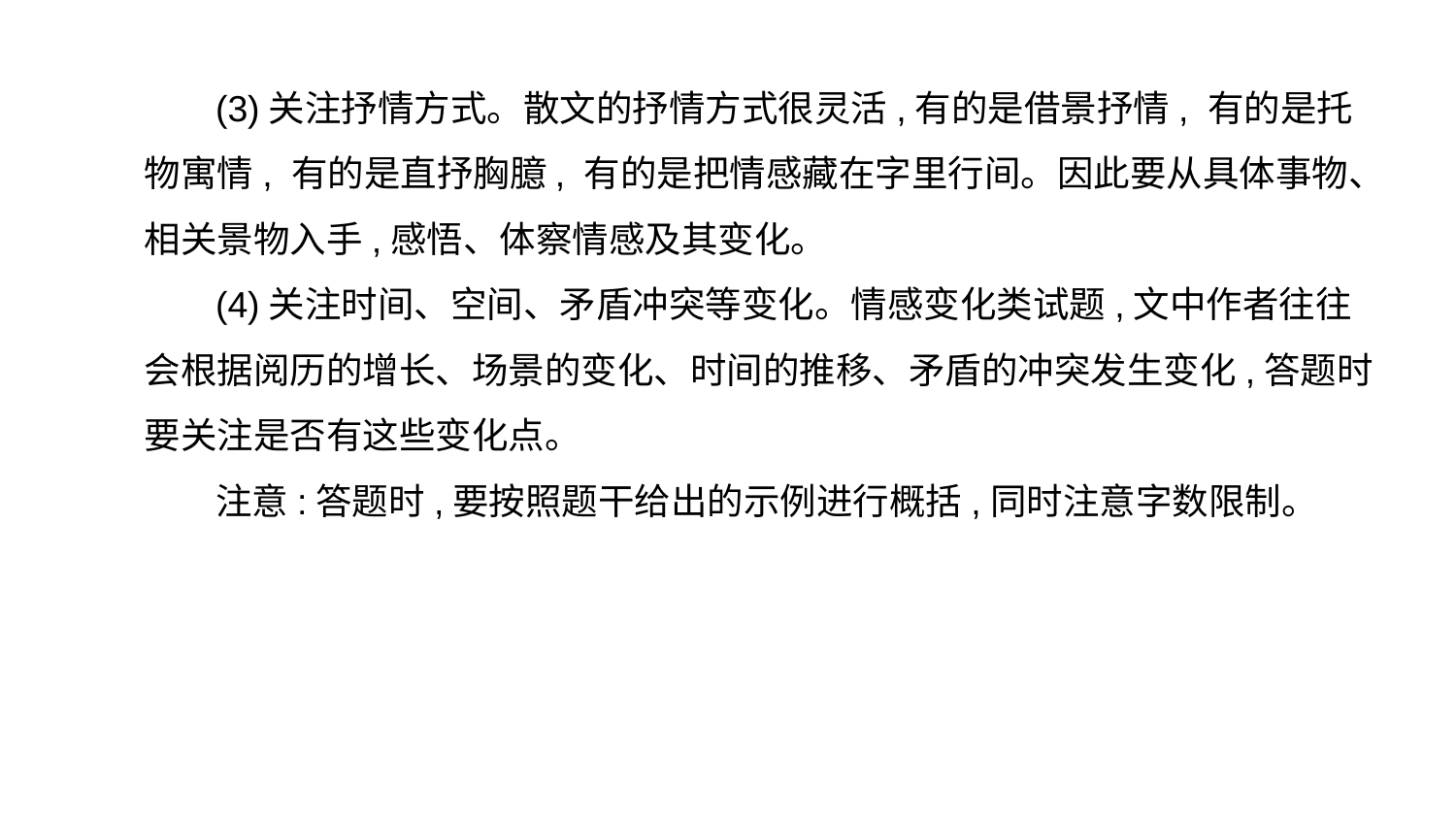

(3)关注抒情方式。散文的抒情方式很灵活,有的是借景抒情, 有的是托物寓情, 有的是直抒胸臆, 有的是把情感藏在字里行间。因此要从具体事物、相关景物入手,感悟、体察情感及其变化。
(4)关注时间、空间、矛盾冲突等变化。情感变化类试题,文中作者往往会根据阅历的增长、场景的变化、时间的推移、矛盾的冲突发生变化,答题时要关注是否有这些变化点。
注意:答题时,要按照题干给出的示例进行概括,同时注意字数限制。